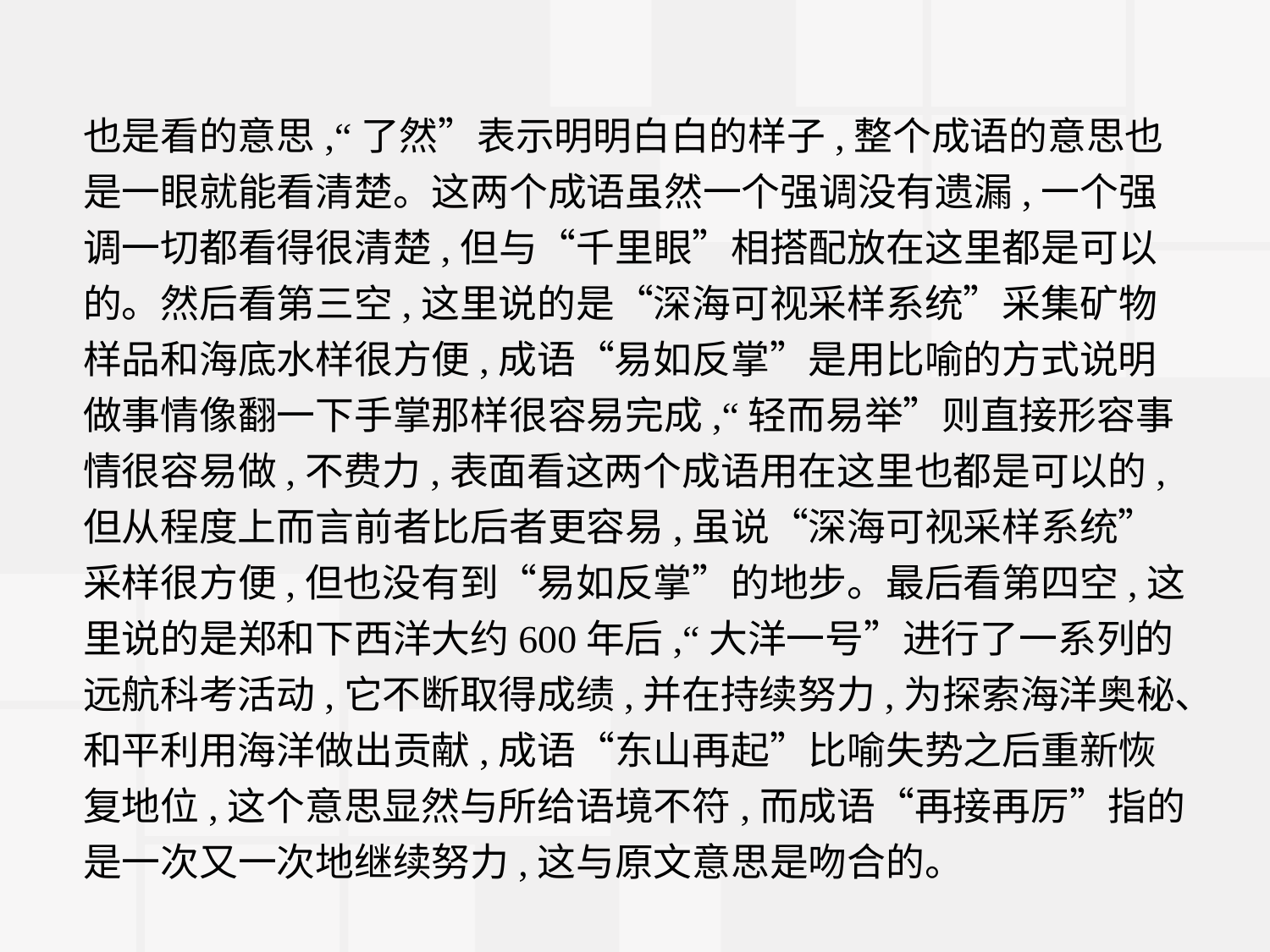

也是看的意思,“了然”表示明明白白的样子,整个成语的意思也是一眼就能看清楚。这两个成语虽然一个强调没有遗漏,一个强调一切都看得很清楚,但与“千里眼”相搭配放在这里都是可以的。然后看第三空,这里说的是“深海可视采样系统”采集矿物样品和海底水样很方便,成语“易如反掌”是用比喻的方式说明做事情像翻一下手掌那样很容易完成,“轻而易举”则直接形容事情很容易做,不费力,表面看这两个成语用在这里也都是可以的,但从程度上而言前者比后者更容易,虽说“深海可视采样系统”采样很方便,但也没有到“易如反掌”的地步。最后看第四空,这里说的是郑和下西洋大约600年后,“大洋一号”进行了一系列的远航科考活动,它不断取得成绩,并在持续努力,为探索海洋奥秘、和平利用海洋做出贡献,成语“东山再起”比喻失势之后重新恢复地位,这个意思显然与所给语境不符,而成语“再接再厉”指的是一次又一次地继续努力,这与原文意思是吻合的。